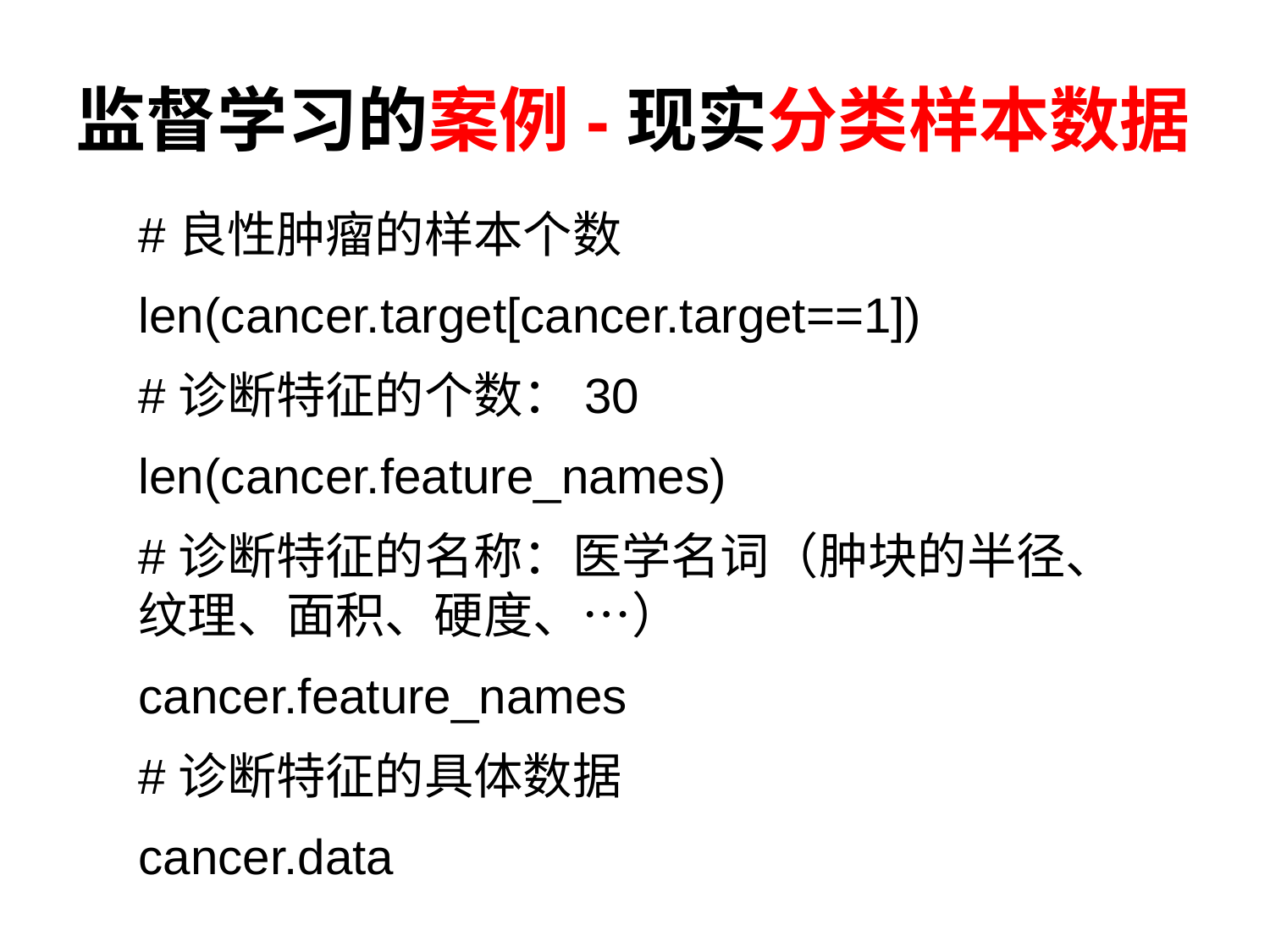

# 监督学习的案例-现实分类样本数据
#良性肿瘤的样本个数
len(cancer.target[cancer.target==1])
#诊断特征的个数：30
len(cancer.feature_names)
#诊断特征的名称：医学名词（肿块的半径、纹理、面积、硬度、…）
cancer.feature_names
#诊断特征的具体数据
cancer.data